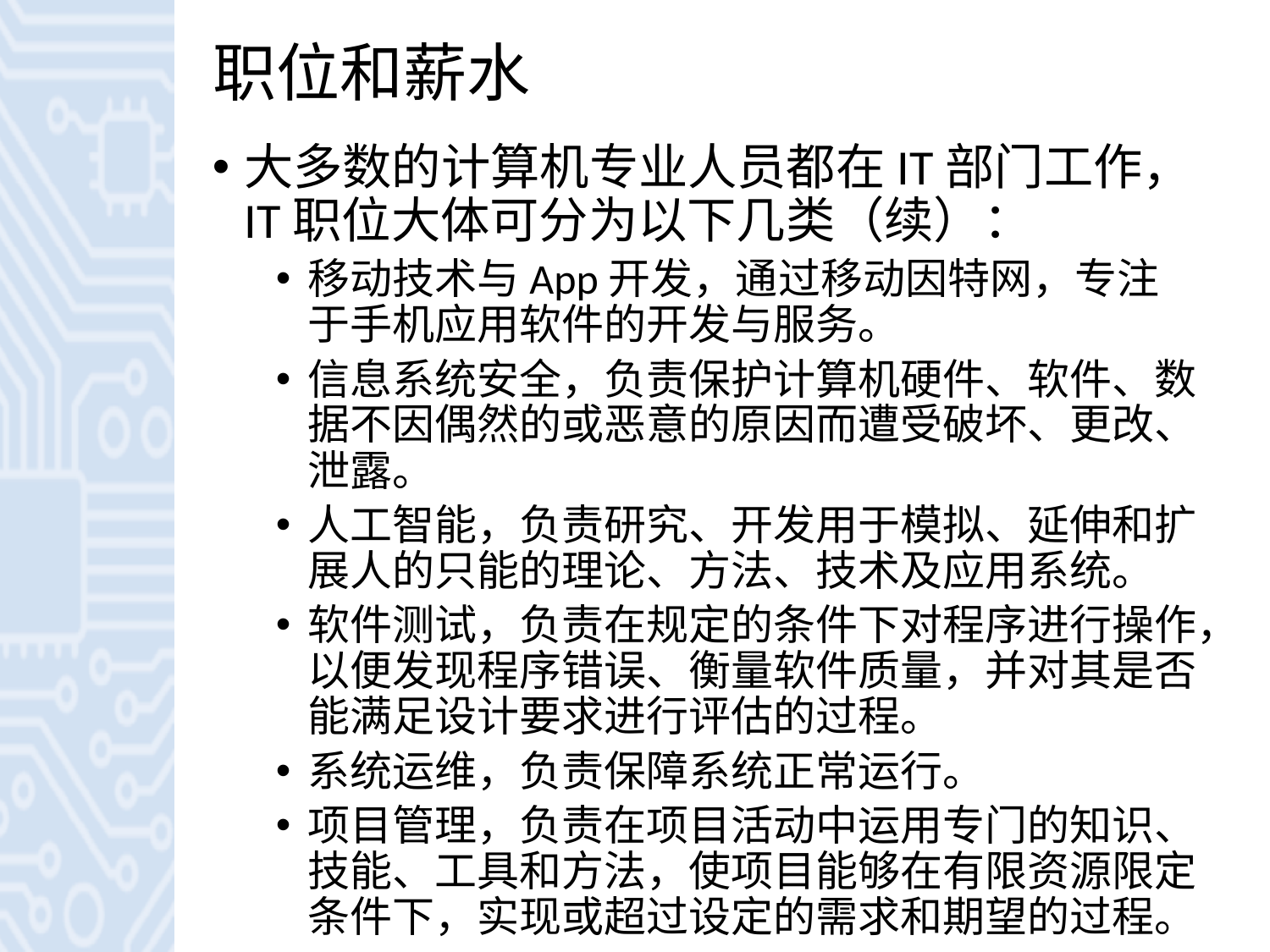

# 职位和薪水
大多数的计算机专业人员都在IT部门工作，IT职位大体可分为以下几类（续）：
移动技术与App开发，通过移动因特网，专注于手机应用软件的开发与服务。
信息系统安全，负责保护计算机硬件、软件、数据不因偶然的或恶意的原因而遭受破坏、更改、泄露。
人工智能，负责研究、开发用于模拟、延伸和扩展人的只能的理论、方法、技术及应用系统。
软件测试，负责在规定的条件下对程序进行操作，以便发现程序错误、衡量软件质量，并对其是否能满足设计要求进行评估的过程。
系统运维，负责保障系统正常运行。
项目管理，负责在项目活动中运用专门的知识、技能、工具和方法，使项目能够在有限资源限定条件下，实现或超过设定的需求和期望的过程。